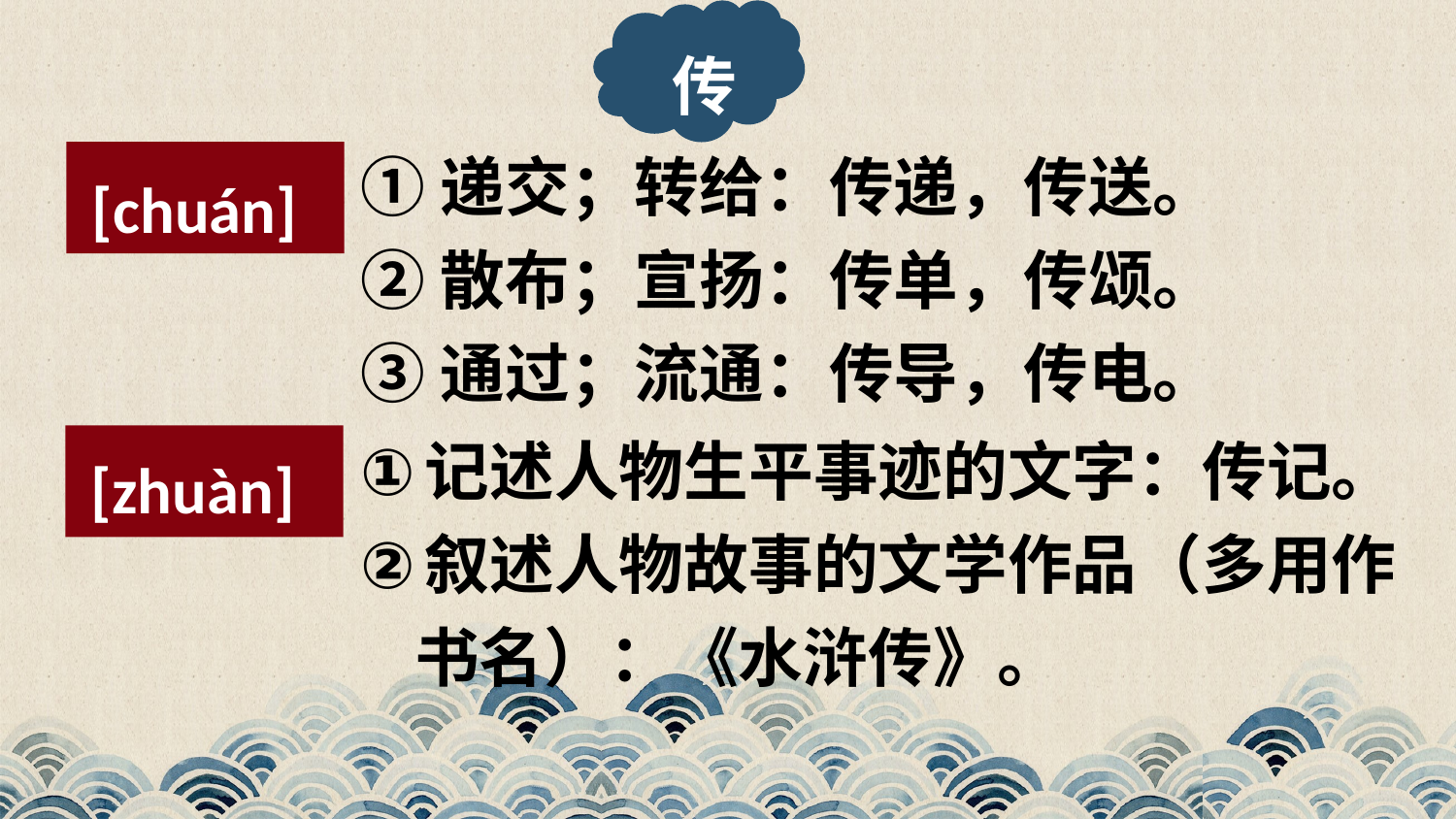

传
①递交；转给：传递，传送。
②散布；宣扬：传单，传颂。
③通过；流通：传导，传电。

[chuán]
记述人物生平事迹的文字：传记。
叙述人物故事的文学作品（多用作书名）：《水浒传》。

[zhuàn]